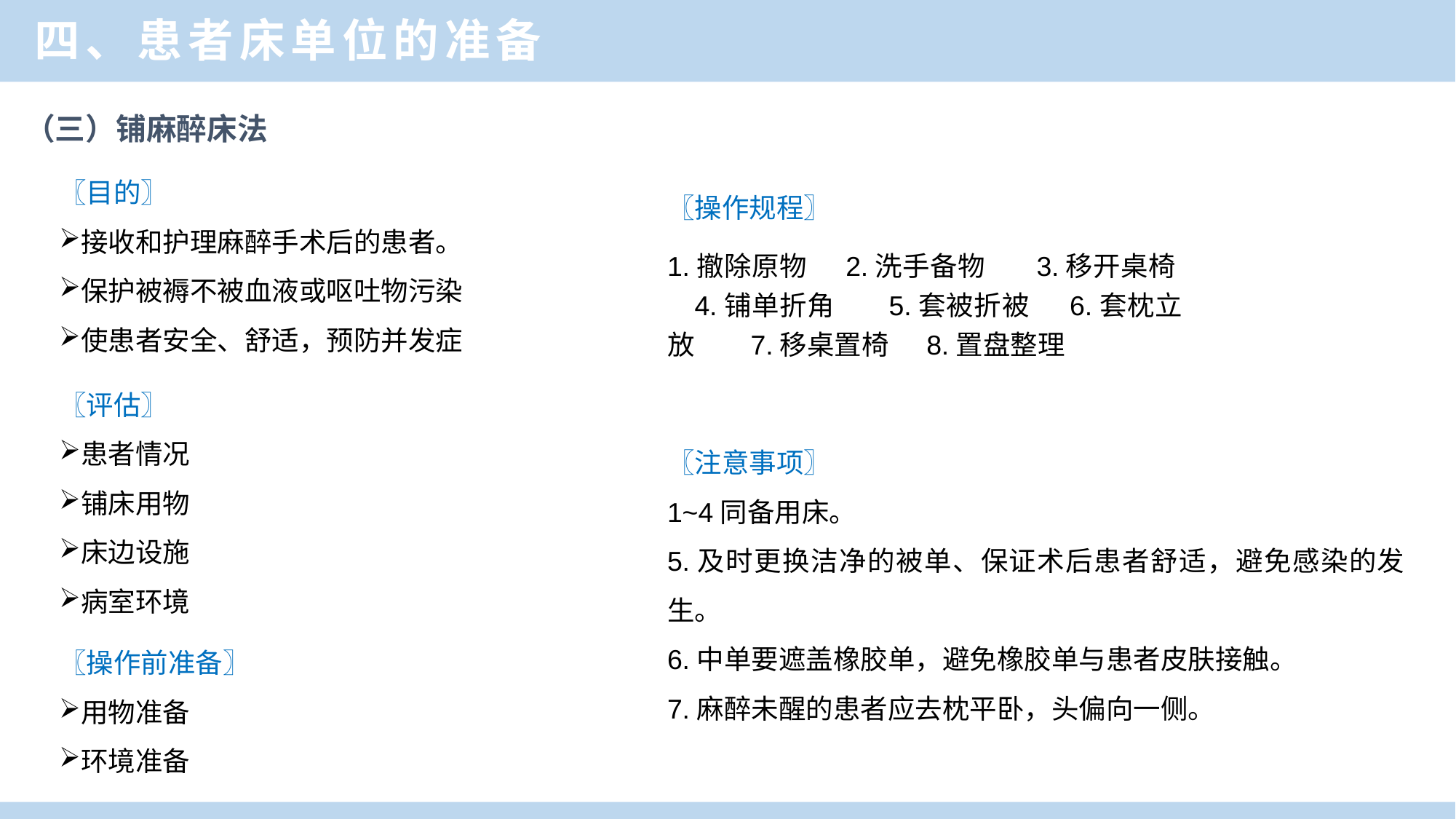

四、患者床单位的准备
（三）铺麻醉床法
〖目的〗
接收和护理麻醉手术后的患者。
保护被褥不被血液或呕吐物污染
使患者安全、舒适，预防并发症
〖操作规程〗
1.撤除原物     2.洗手备物       3.移开桌椅     4.铺单折角       5.套被折被     6.套枕立放        7.移桌置椅     8.置盘整理
〖评估〗
患者情况
铺床用物
床边设施
病室环境
〖注意事项〗
1~4同备用床。
5.及时更换洁净的被单、保证术后患者舒适，避免感染的发生。
6.中单要遮盖橡胶单，避免橡胶单与患者皮肤接触。
7.麻醉未醒的患者应去枕平卧，头偏向一侧。
〖操作前准备〗
用物准备
环境准备